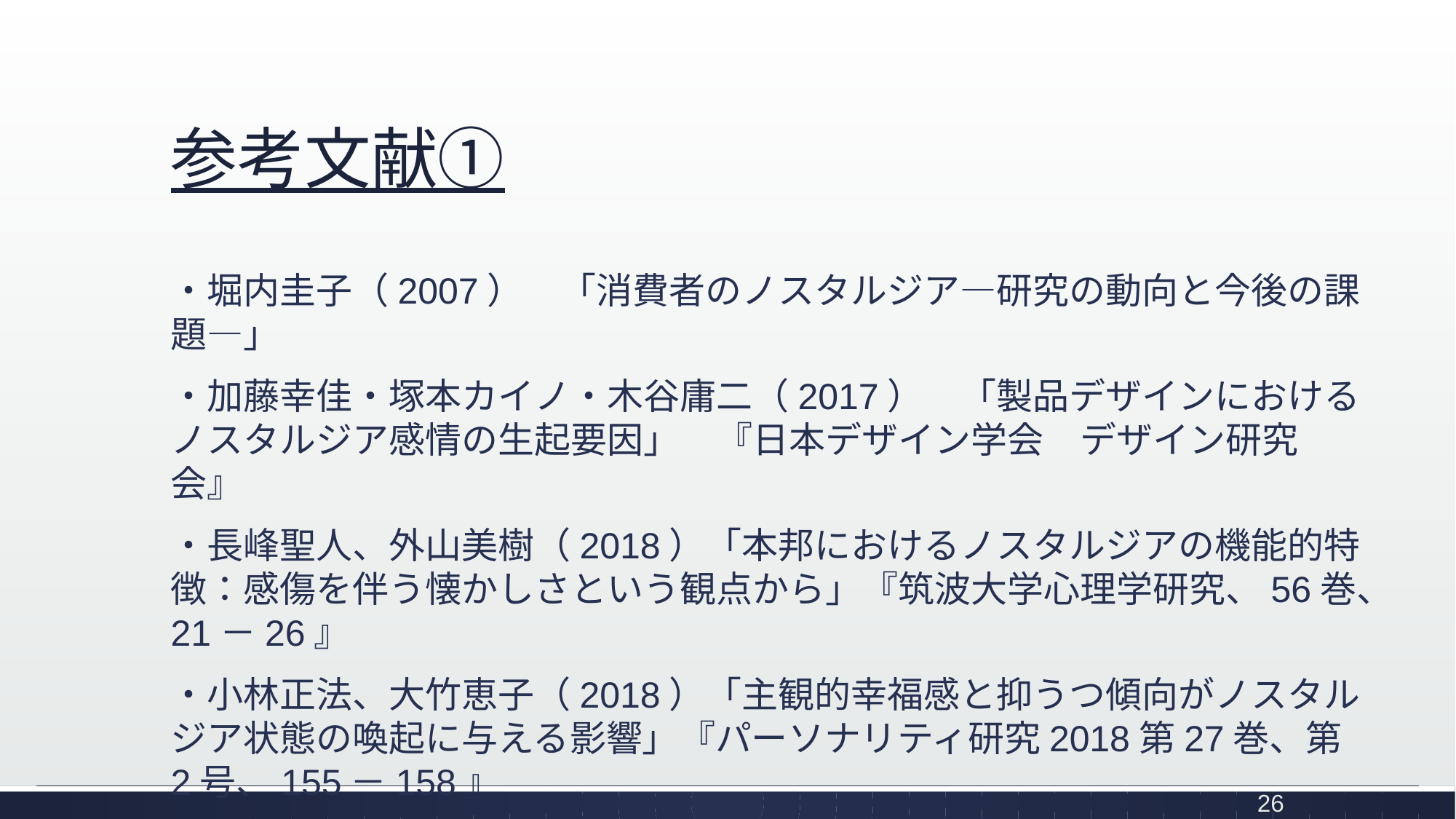

# 参考文献①
・堀内圭子（2007）　「消費者のノスタルジア―研究の動向と今後の課題―」
・加藤幸佳・塚本カイノ・木谷庸二（2017）　「製品デザインにおけるノスタルジア感情の生起要因」　『日本デザイン学会　デザイン研究会』
・長峰聖人、外山美樹（2018）「本邦におけるノスタルジアの機能的特徴：感傷を伴う懐かしさという観点から」『筑波大学心理学研究、56巻、21－26』
・小林正法、大竹恵子（2018）「主観的幸福感と抑うつ傾向がノスタルジア状態の喚起に与える影響」『パーソナリティ研究2018第27巻、第2号、155－158』
・向居暁（2018）　「懐かしさ感情は購買行動を促進するのか」
26